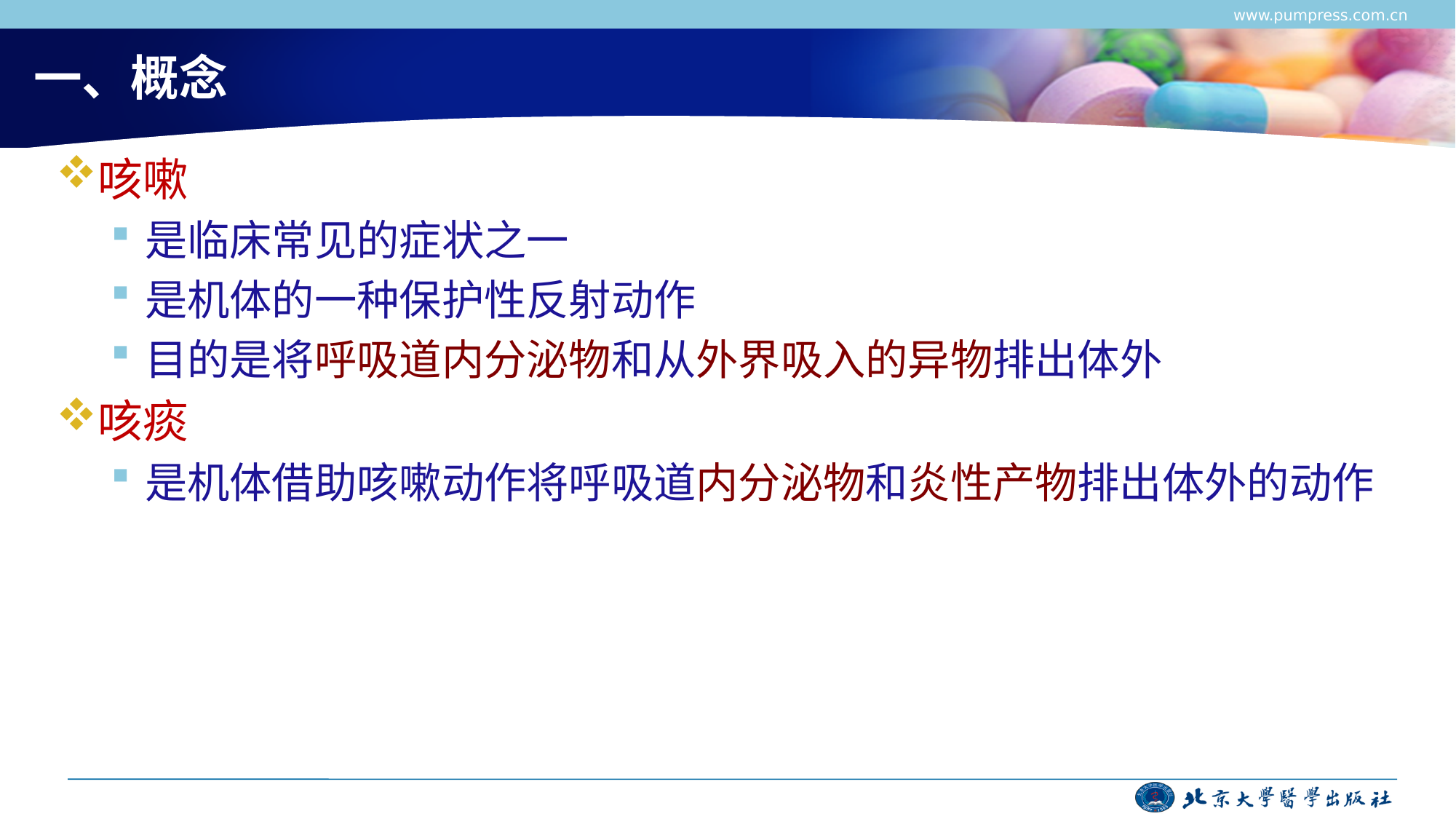

www.pumpress.com.cn
# 一、概念
咳嗽
是临床常见的症状之一
是机体的一种保护性反射动作
目的是将呼吸道内分泌物和从外界吸入的异物排出体外
咳痰
是机体借助咳嗽动作将呼吸道内分泌物和炎性产物排出体外的动作